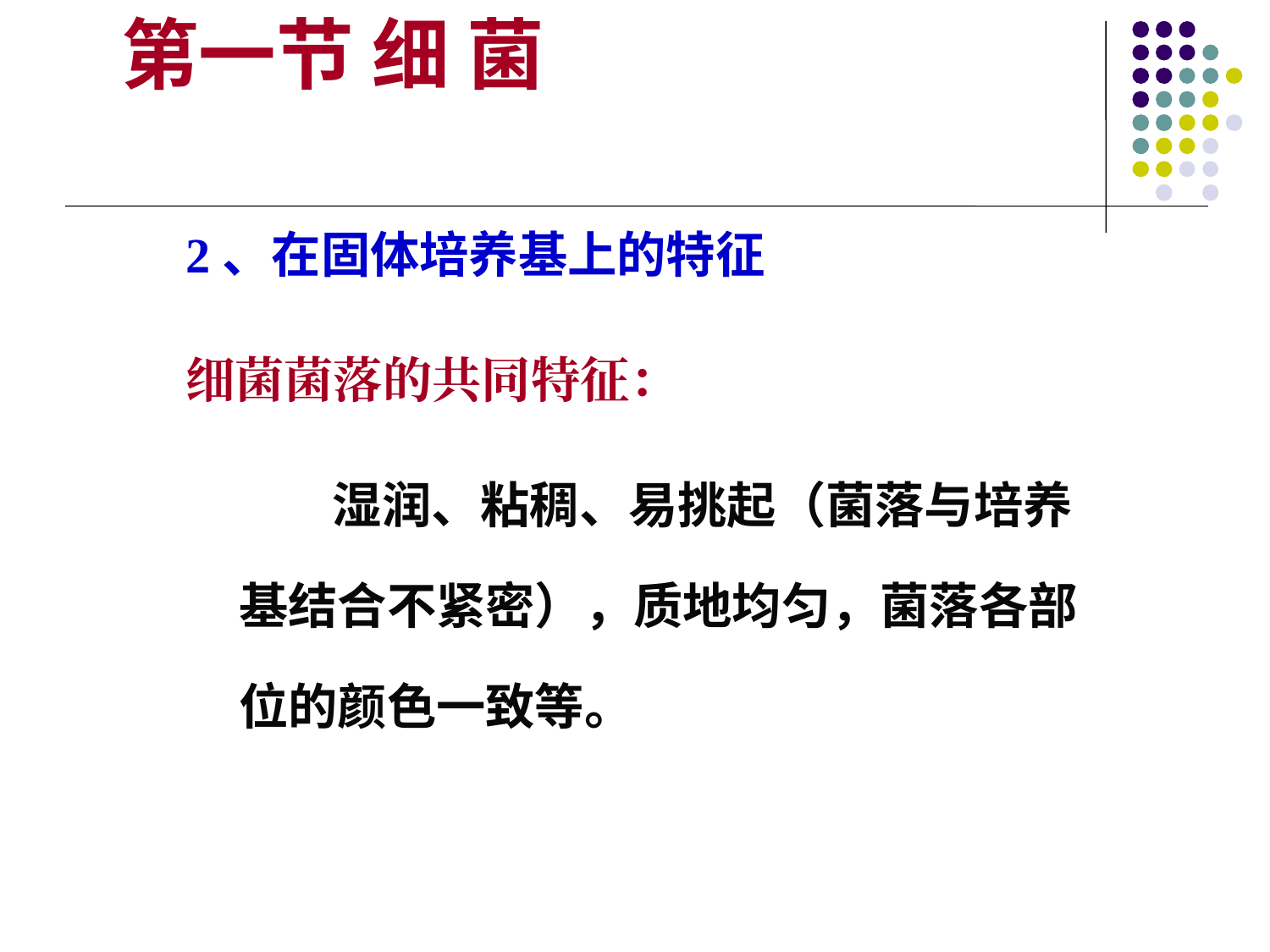

第一节 细 菌
2、在固体培养基上的特征
细菌菌落的共同特征：
           湿润、粘稠、易挑起（菌落与培养基结合不紧密），质地均匀，菌落各部位的颜色一致等。